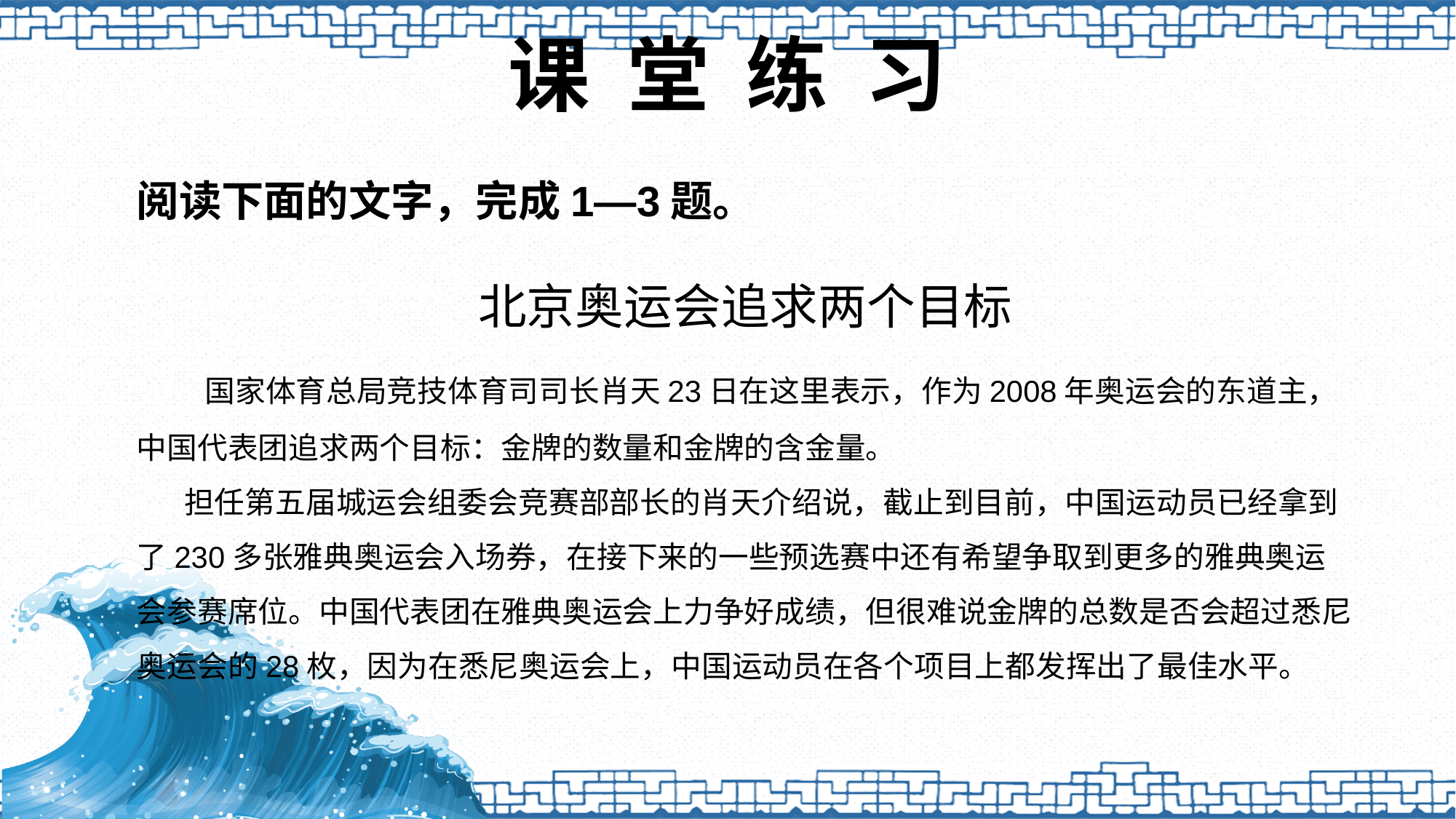

# 课  堂  练  习
阅读下面的文字，完成1—3题。

北京奥运会追求两个目标
      国家体育总局竞技体育司司长肖天23日在这里表示，作为2008年奥运会的东道主，中国代表团追求两个目标：金牌的数量和金牌的含金量。
      担任第五届城运会组委会竞赛部部长的肖天介绍说，截止到目前，中国运动员已经拿到了230多张雅典奥运会入场券，在接下来的一些预选赛中还有希望争取到更多的雅典奥运会参赛席位。中国代表团在雅典奥运会上力争好成绩，但很难说金牌的总数是否会超过悉尼奥运会的28枚，因为在悉尼奥运会上，中国运动员在各个项目上都发挥出了最佳水平。